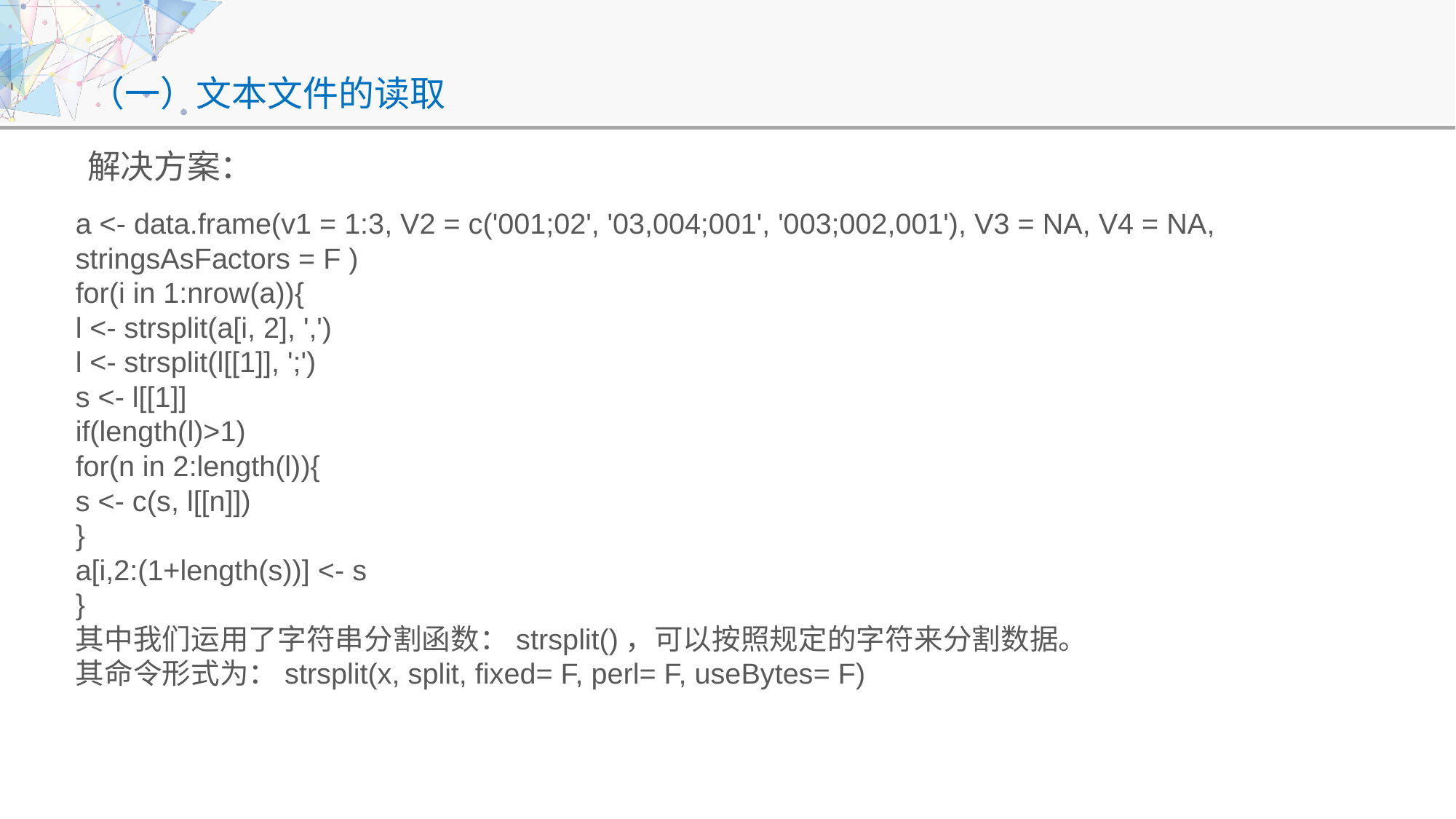

# （一）文本文件的读取
解决方案：
a <- data.frame(v1 = 1:3, V2 = c('001;02', '03,004;001', '003;002,001'), V3 = NA, V4 = NA, stringsAsFactors = F )
for(i in 1:nrow(a)){
l <- strsplit(a[i, 2], ',')
l <- strsplit(l[[1]], ';')
s <- l[[1]]
if(length(l)>1)
for(n in 2:length(l)){
s <- c(s, l[[n]])
}
a[i,2:(1+length(s))] <- s
}
其中我们运用了字符串分割函数：strsplit()，可以按照规定的字符来分割数据。
其命令形式为：strsplit(x, split, fixed= F, perl= F, useBytes= F)